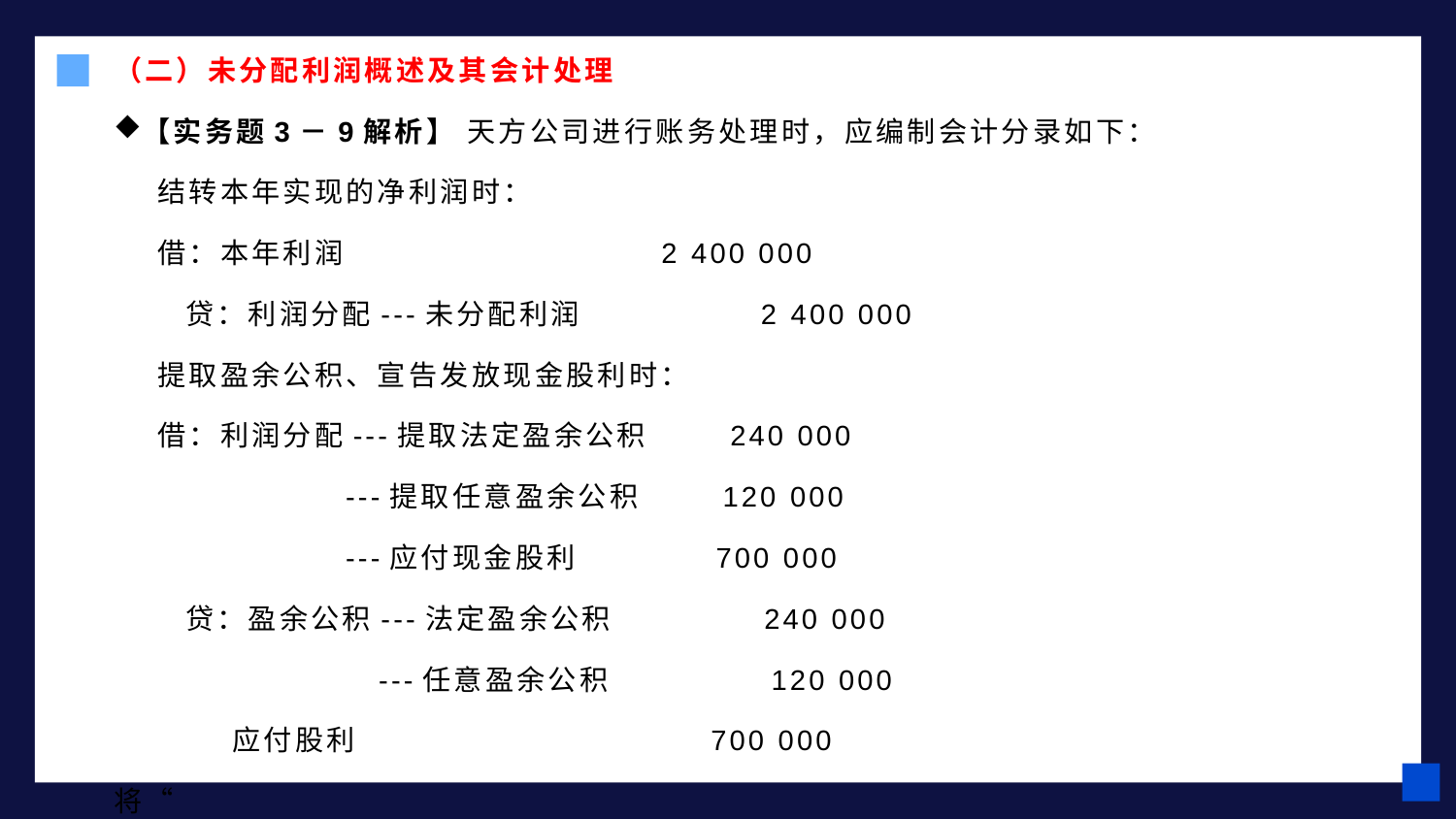

（二）未分配利润概述及其会计处理
【实务题3－9解析】 天方公司进行账务处理时，应编制会计分录如下：
    结转本年实现的净利润时：
    借：本年利润                                 2 400 000
       贷：利润分配---未分配利润 　              2 400 000
    提取盈余公积、宣告发放现金股利时：
    借：利润分配---提取法定盈余公积        240 000
                     ---提取任意盈余公积        120 000
                     ---应付现金股利              700 000
       贷：盈余公积---法定盈余公积         　   240 000
                        ---任意盈余公积         　    120 000
            应付股利                                     700 000
将“